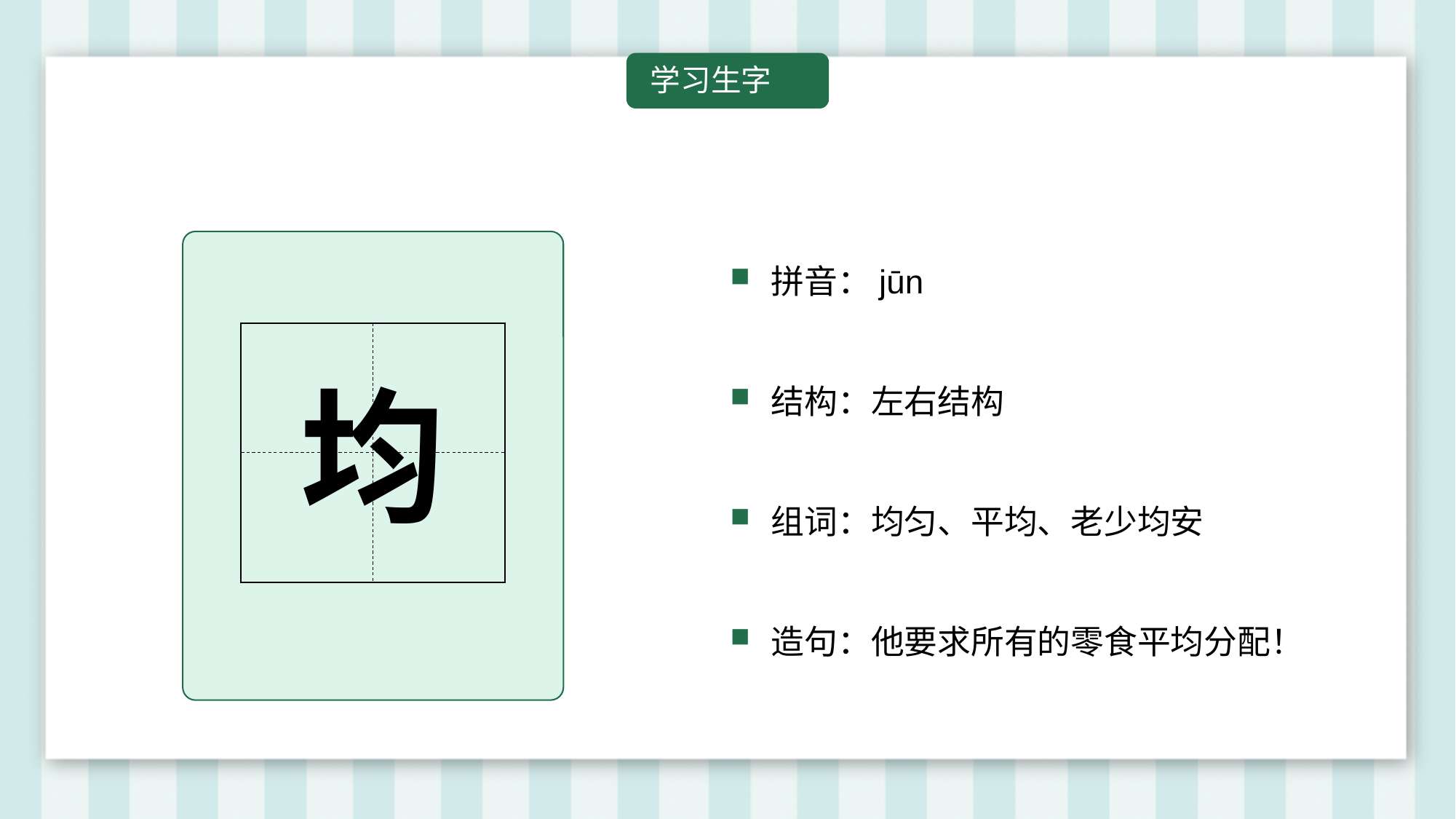

学习生字

均
拼音：jūn

结构：左右结构

组词：均匀、平均、老少均安

造句：他要求所有的零食平均分配！